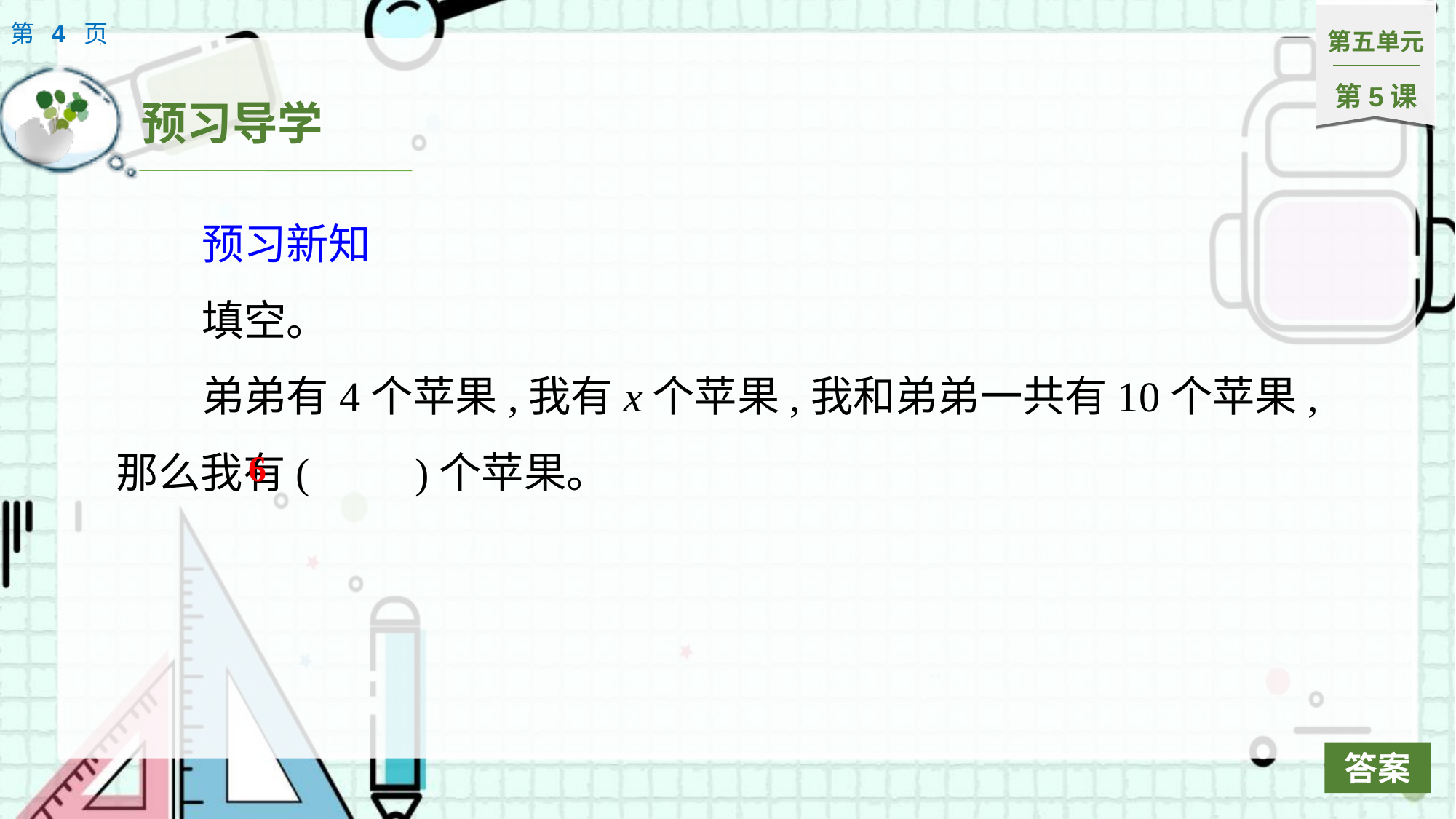

预习新知
填空。
弟弟有4个苹果,我有x个苹果,我和弟弟一共有10个苹果,那么我有(　　)个苹果。
6
答案